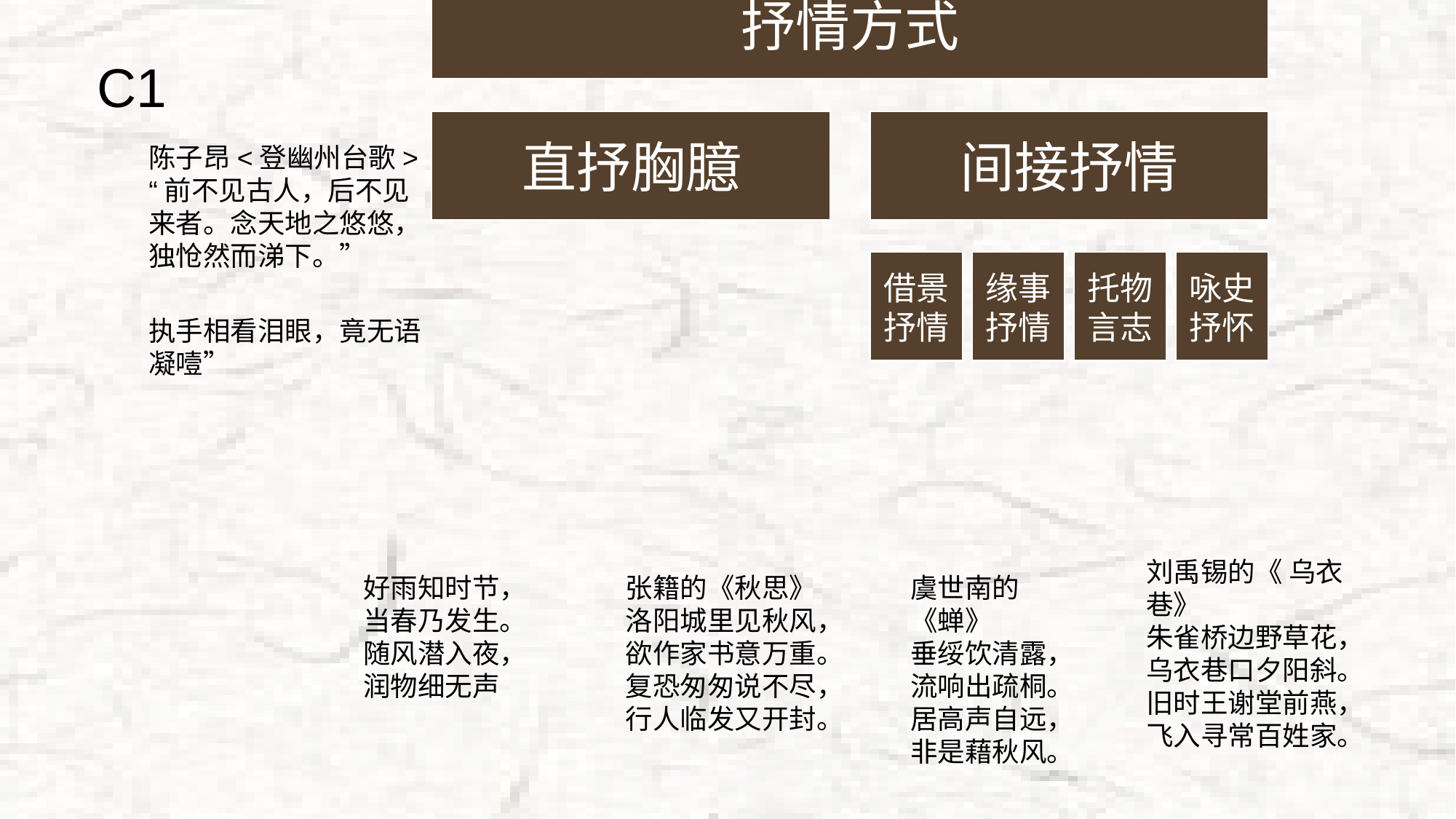

抒情方式
直抒胸臆
间接抒情
借景抒情
缘事抒情
托物言志
咏史抒怀
C1
陈子昂<登幽州台歌> “前不见古人，后不见来者。念天地之悠悠，独怆然而涕下。”
执手相看泪眼，竟无语凝噎”
刘禹锡的《 乌衣巷》
朱雀桥边野草花，
乌衣巷口夕阳斜。
旧时王谢堂前燕，
飞入寻常百姓家。
好雨知时节，
当春乃发生。
随风潜入夜，
润物细无声
张籍的《秋思》
洛阳城里见秋风，
欲作家书意万重。
复恐匆匆说不尽，
行人临发又开封。
虞世南的《蝉》
垂绥饮清露，
流响出疏桐。
居高声自远，
非是藉秋风。